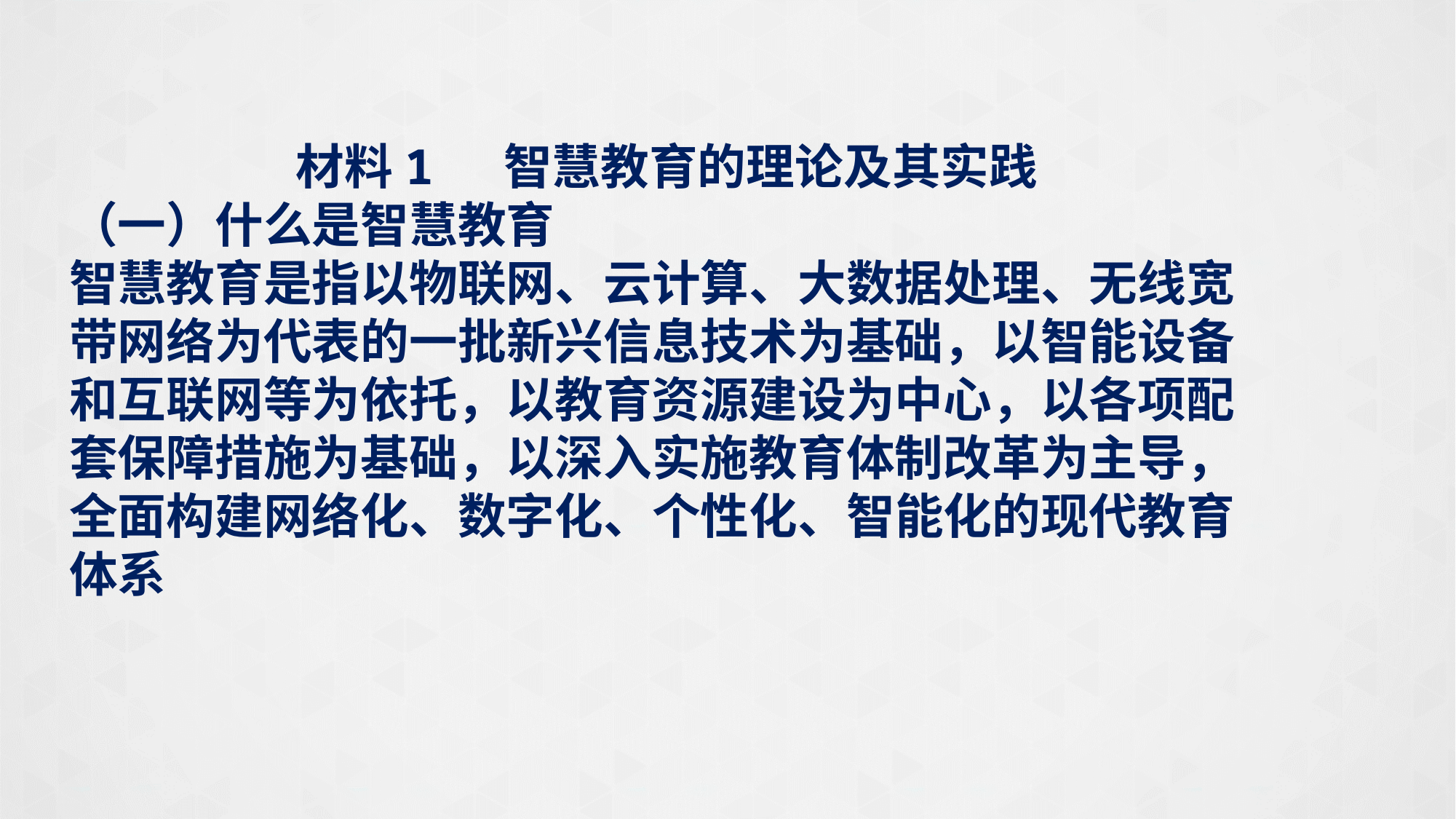

材料1  智慧教育的理论及其实践
（一）什么是智慧教育
智慧教育是指以物联网、云计算、大数据处理、无线宽带网络为代表的一批新兴信息技术为基础，以智能设备和互联网等为依托，以教育资源建设为中心，以各项配套保障措施为基础，以深入实施教育体制改革为主导，全面构建网络化、数字化、个性化、智能化的现代教育体系